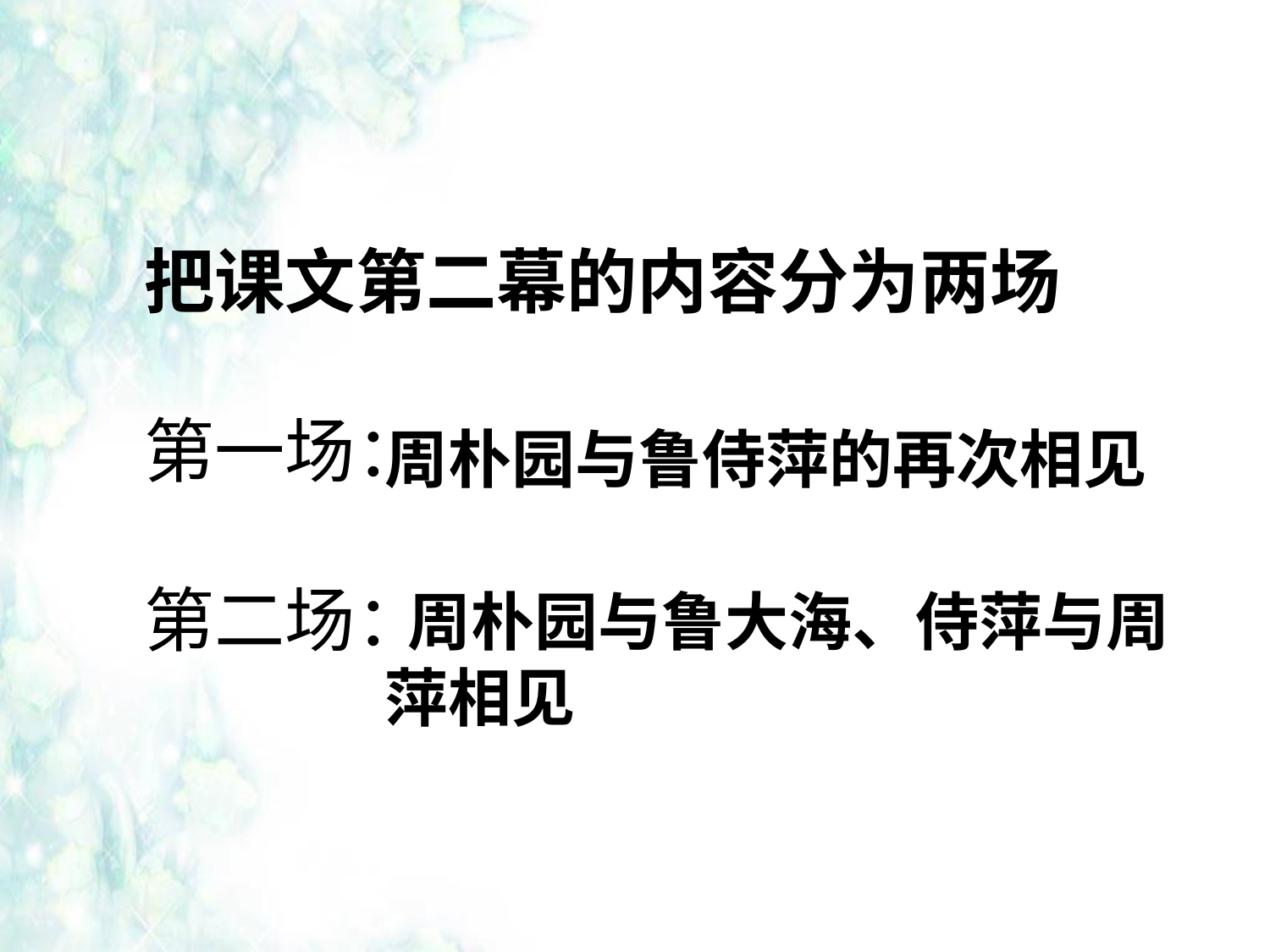

把课文第二幕的内容分为两场

第一场：

第二场：

周朴园与鲁侍萍的再次相见
 周朴园与鲁大海、侍萍与周萍相见